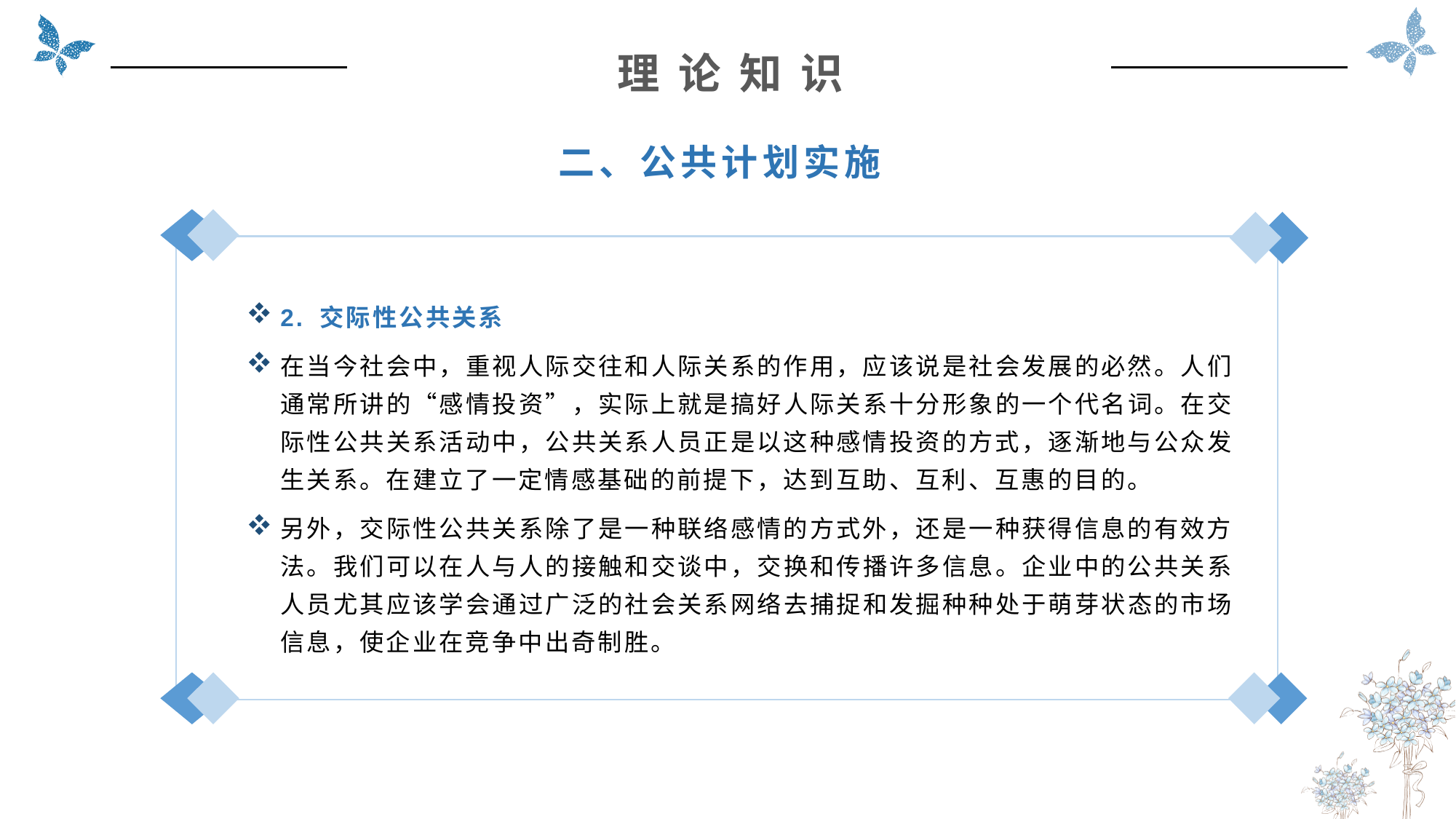

理 论 知 识
二、公共计划实施

2. 交际性公共关系
在当今社会中，重视人际交往和人际关系的作用，应该说是社会发展的必然。人们通常所讲的“感情投资”，实际上就是搞好人际关系十分形象的一个代名词。在交际性公共关系活动中，公共关系人员正是以这种感情投资的方式，逐渐地与公众发生关系。在建立了一定情感基础的前提下，达到互助、互利、互惠的目的。
另外，交际性公共关系除了是一种联络感情的方式外，还是一种获得信息的有效方法。我们可以在人与人的接触和交谈中，交换和传播许多信息。企业中的公共关系人员尤其应该学会通过广泛的社会关系网络去捕捉和发掘种种处于萌芽状态的市场信息，使企业在竞争中出奇制胜。